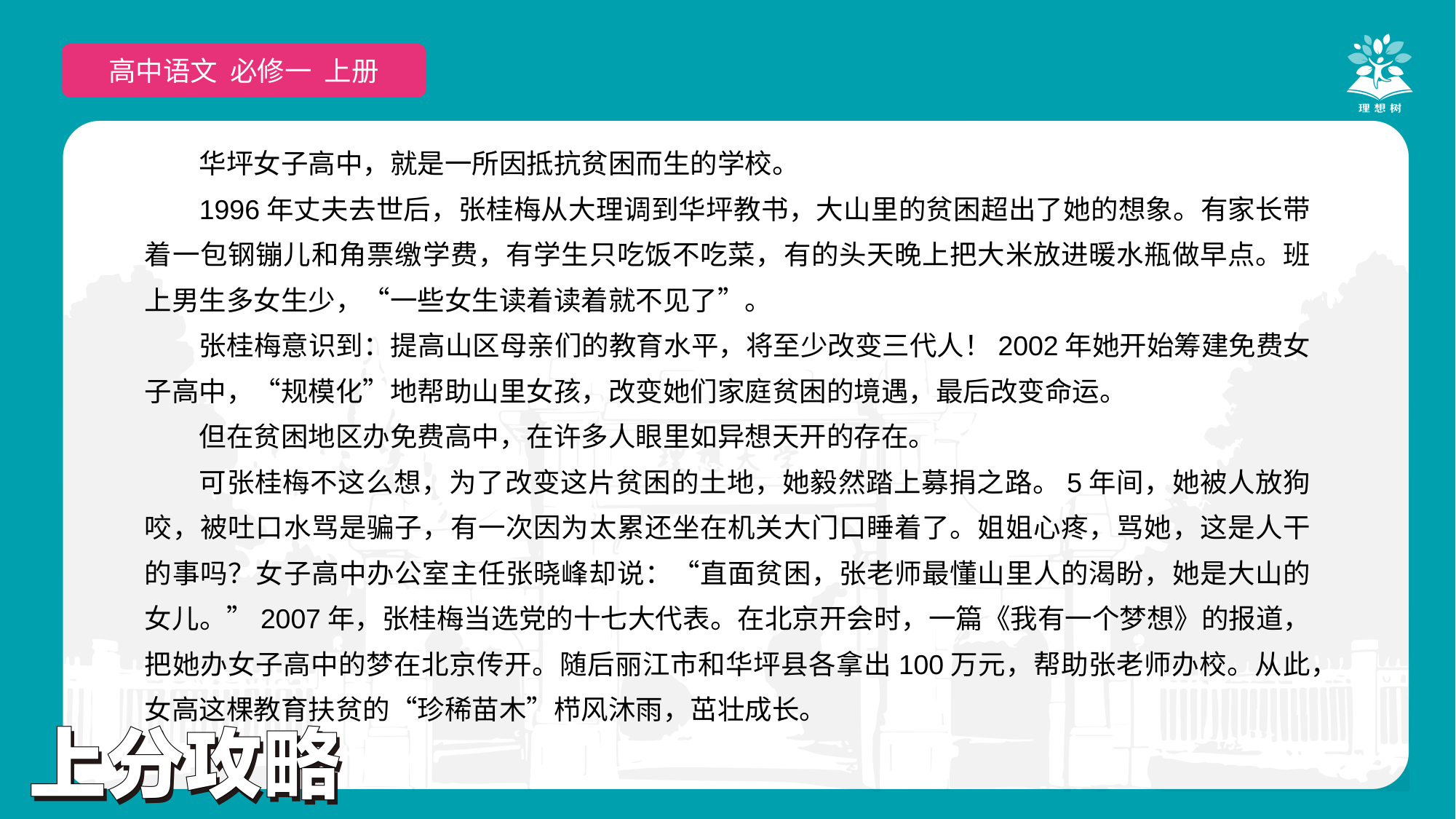

高中语文  必修一  上册
华坪女子高中，就是一所因抵抗贫困而生的学校。
1996年丈夫去世后，张桂梅从大理调到华坪教书，大山里的贫困超出了她的想象。有家长带着一包钢镚儿和角票缴学费，有学生只吃饭不吃菜，有的头天晚上把大米放进暖水瓶做早点。班上男生多女生少，“一些女生读着读着就不见了”。
张桂梅意识到：提高山区母亲们的教育水平，将至少改变三代人！2002年她开始筹建免费女子高中，“规模化”地帮助山里女孩，改变她们家庭贫困的境遇，最后改变命运。
但在贫困地区办免费高中，在许多人眼里如异想天开的存在。
可张桂梅不这么想，为了改变这片贫困的土地，她毅然踏上募捐之路。5年间，她被人放狗咬，被吐口水骂是骗子，有一次因为太累还坐在机关大门口睡着了。姐姐心疼，骂她，这是人干的事吗？女子高中办公室主任张晓峰却说：“直面贫困，张老师最懂山里人的渴盼，她是大山的女儿。”2007年，张桂梅当选党的十七大代表。在北京开会时，一篇《我有一个梦想》的报道，把她办女子高中的梦在北京传开。随后丽江市和华坪县各拿出100万元，帮助张老师办校。从此，女高这棵教育扶贫的“珍稀苗木”栉风沐雨，茁壮成长。